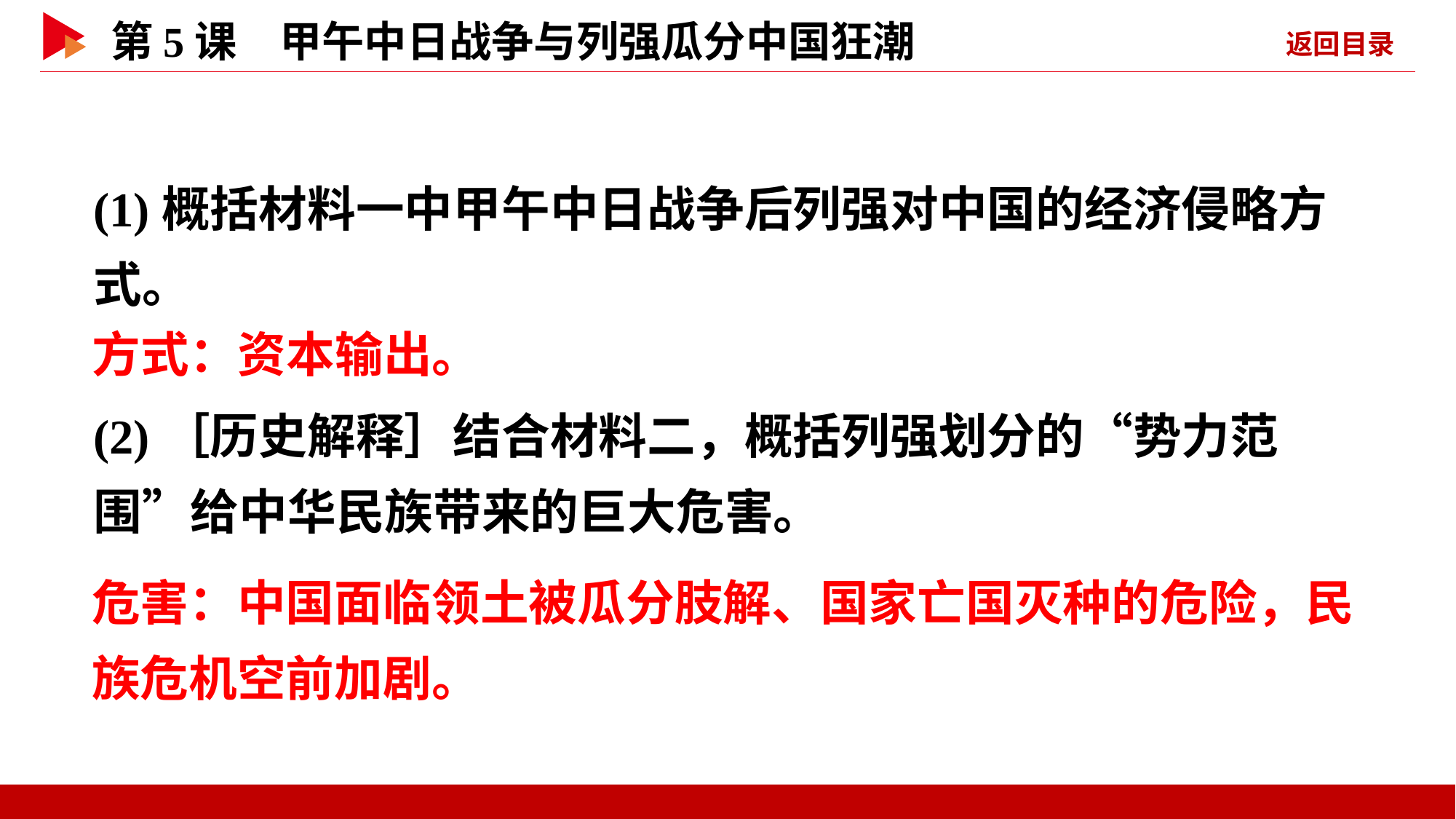

(1)概括材料一中甲午中日战争后列强对中国的经济侵略方式。

(2)［历史解释］结合材料二，概括列强划分的“势力范围”给中华民族带来的巨大危害。
方式：资本输出。
危害：中国面临领土被瓜分肢解、国家亡国灭种的危险，民族危机空前加剧。